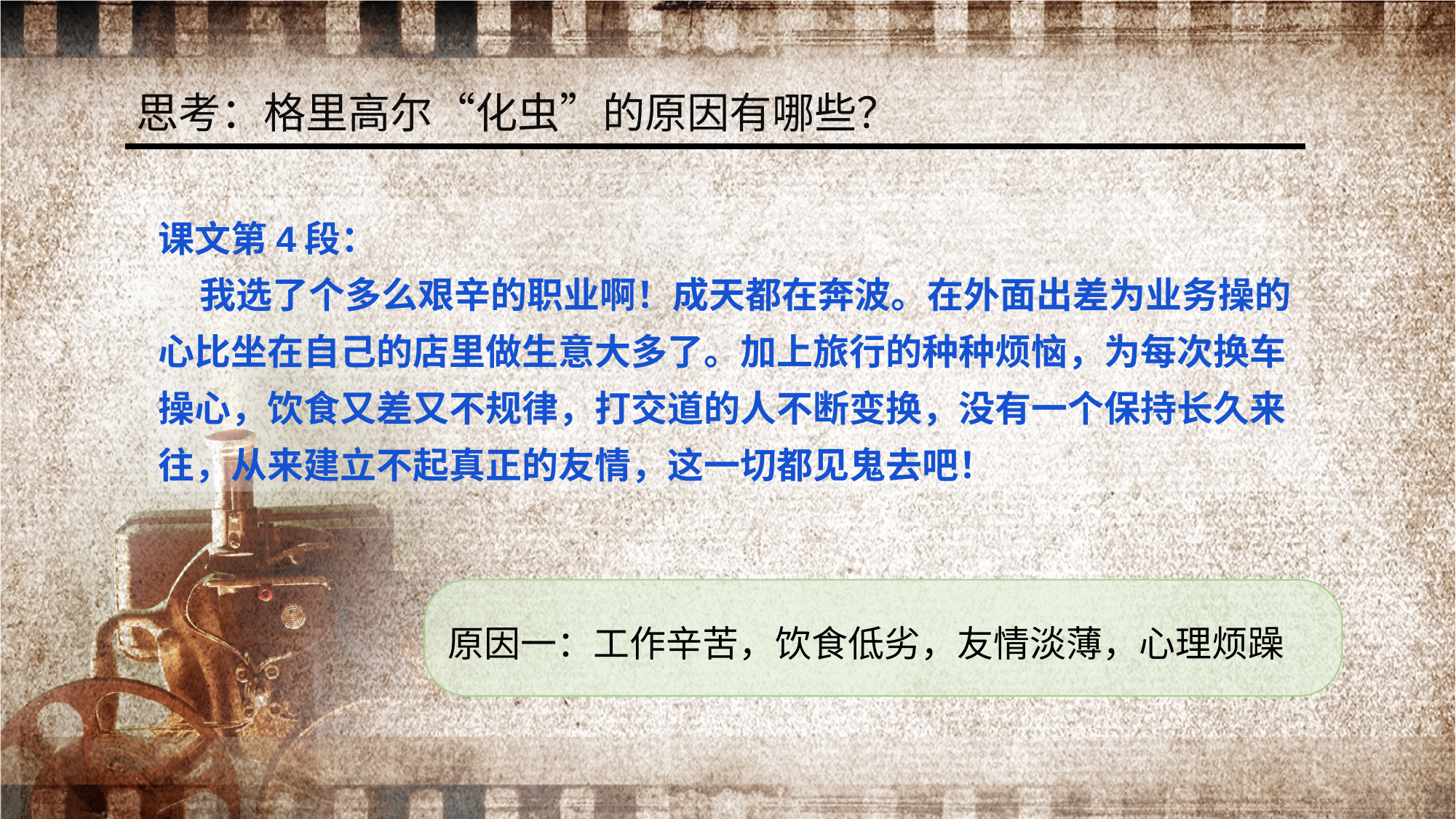

思考：格里高尔“化虫”的原因有哪些？

课文第4段：
    我选了个多么艰辛的职业啊！成天都在奔波。在外面出差为业务操的心比坐在自己的店里做生意大多了。加上旅行的种种烦恼，为每次换车操心，饮食又差又不规律，打交道的人不断变换，没有一个保持长久来往，从来建立不起真正的友情，这一切都见鬼去吧！
原因一：工作辛苦，饮食低劣，友情淡薄，心理烦躁